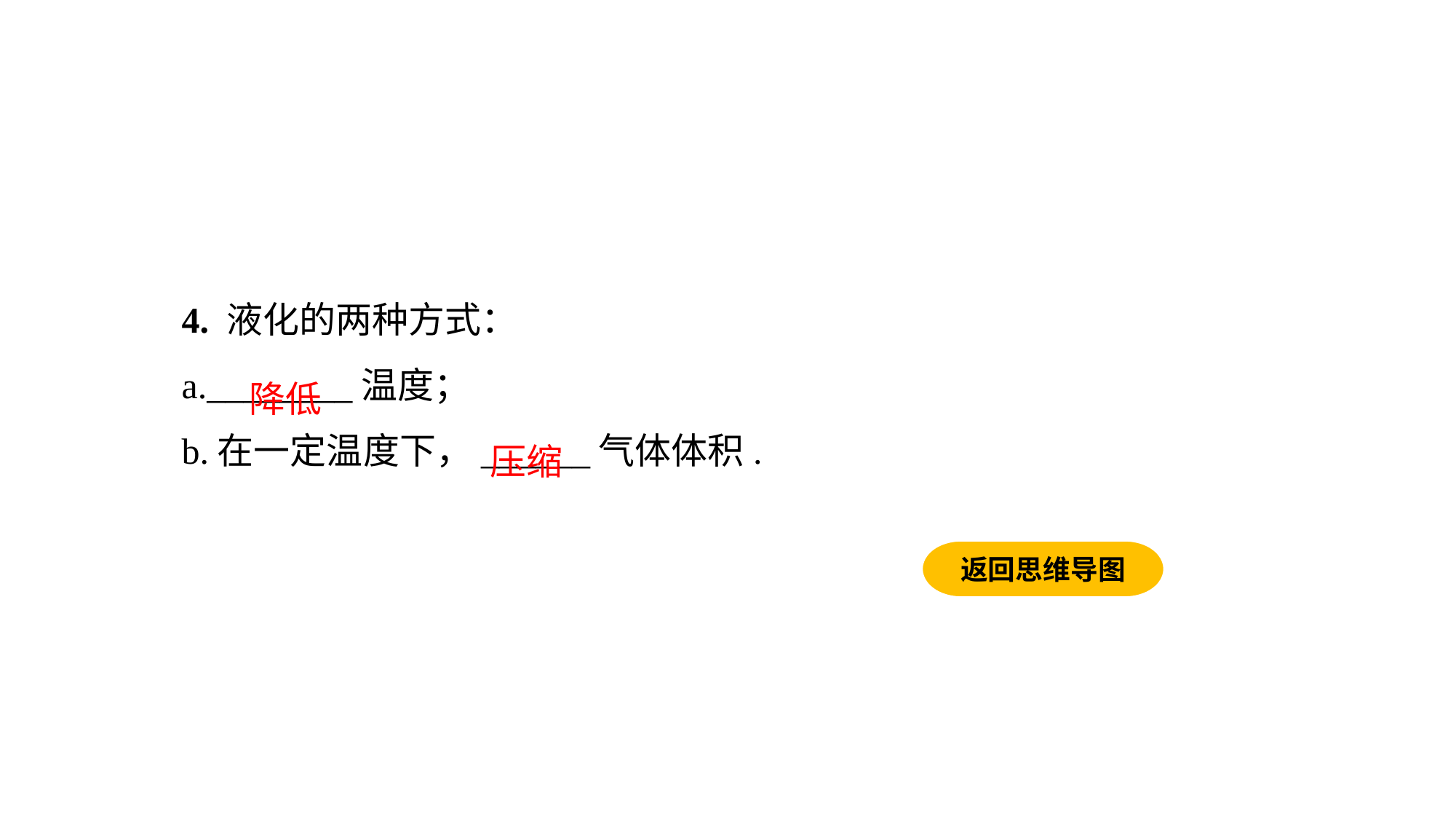

4. 液化的两种方式：a.________温度；
b.在一定温度下，______气体体积.
降低
压缩
返回思维导图